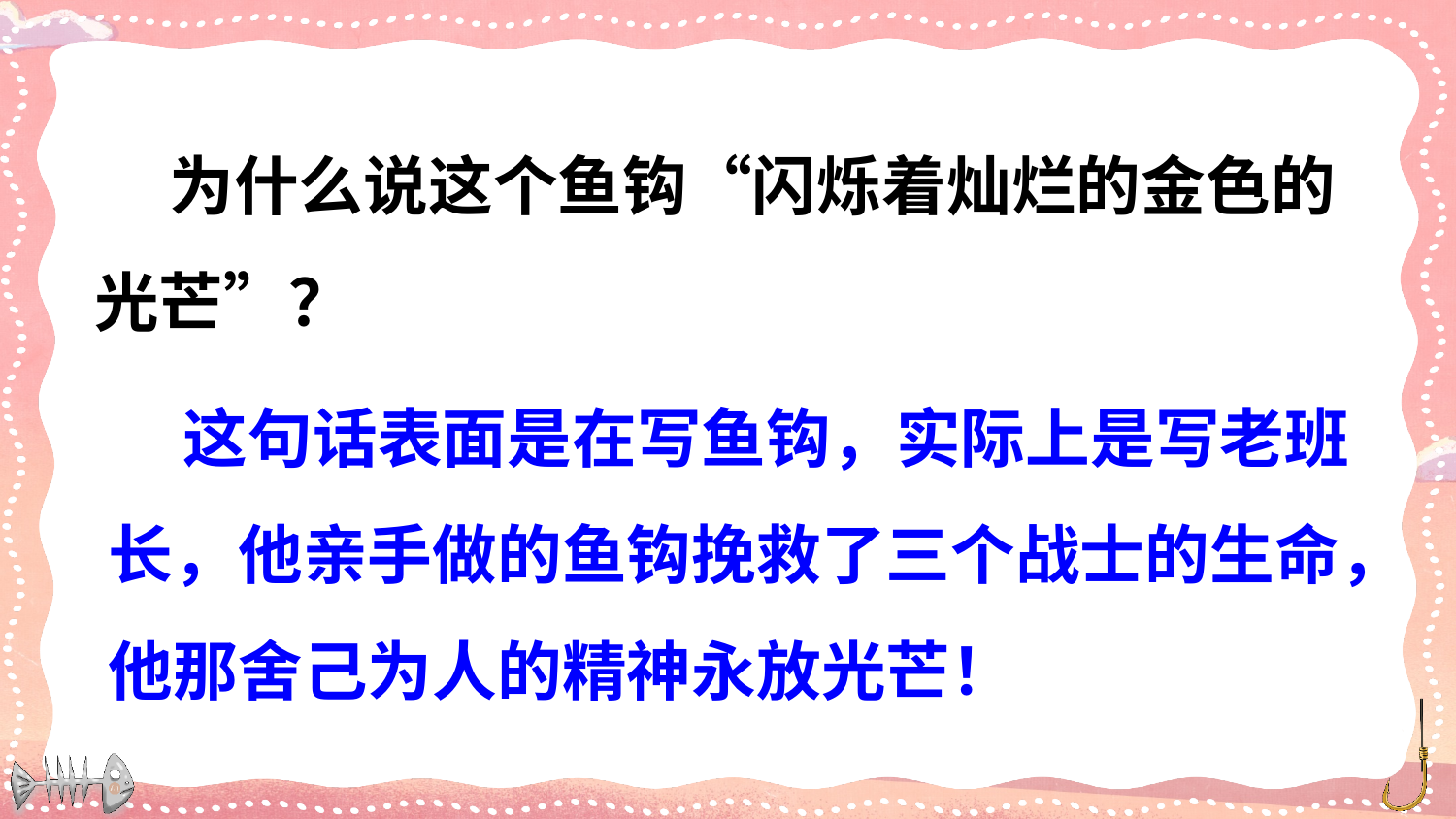

为什么说这个鱼钩“闪烁着灿烂的金色的光芒”？
    这句话表面是在写鱼钩，实际上是写老班长，他亲手做的鱼钩挽救了三个战士的生命，他那舍己为人的精神永放光芒！